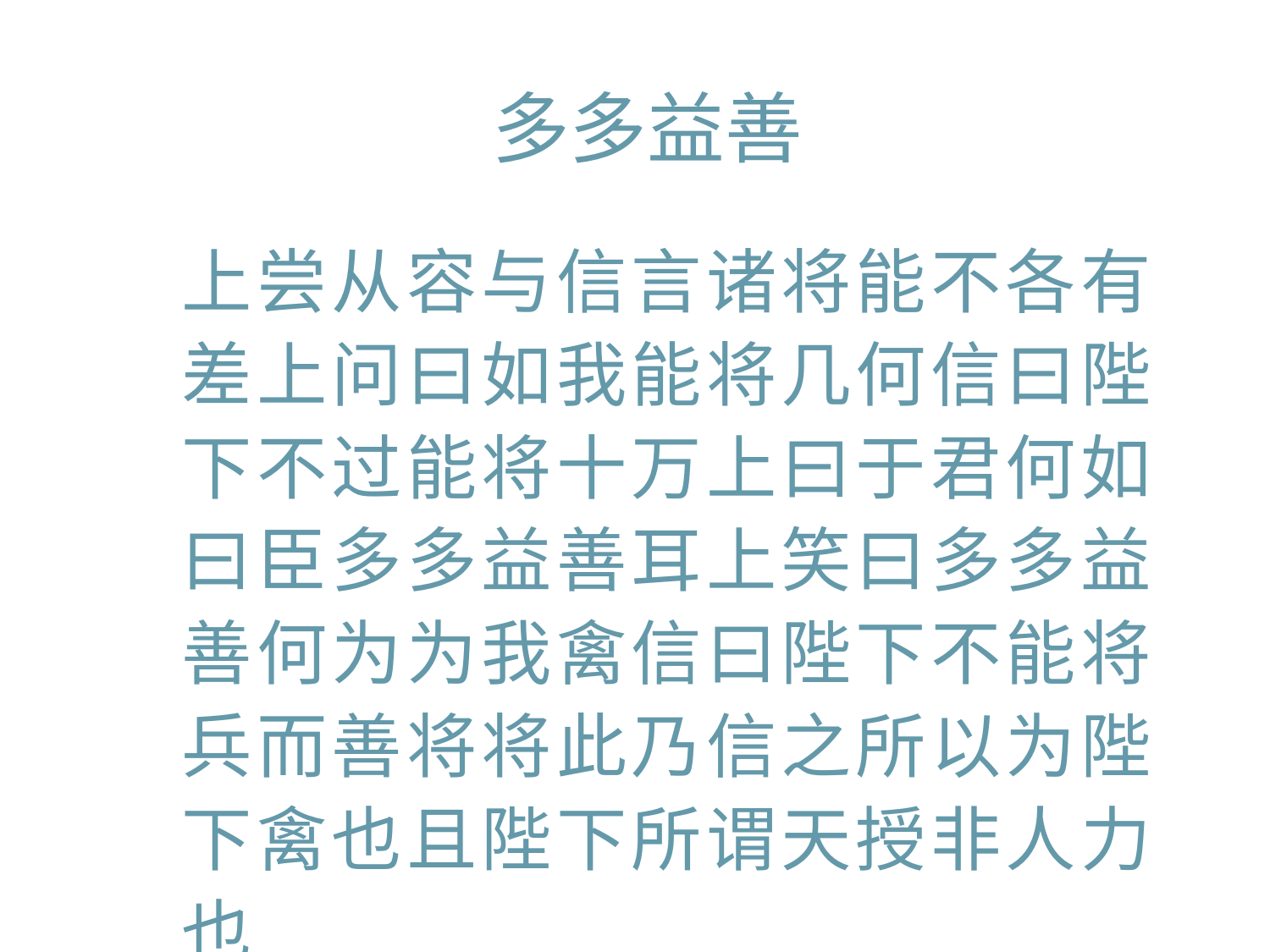

多多益善
上尝从容与信言诸将能不各有差上问曰如我能将几何信曰陛下不过能将十万上曰于君何如曰臣多多益善耳上笑曰多多益善何为为我禽信曰陛下不能将兵而善将将此乃信之所以为陛下禽也且陛下所谓天授非人力也
#
